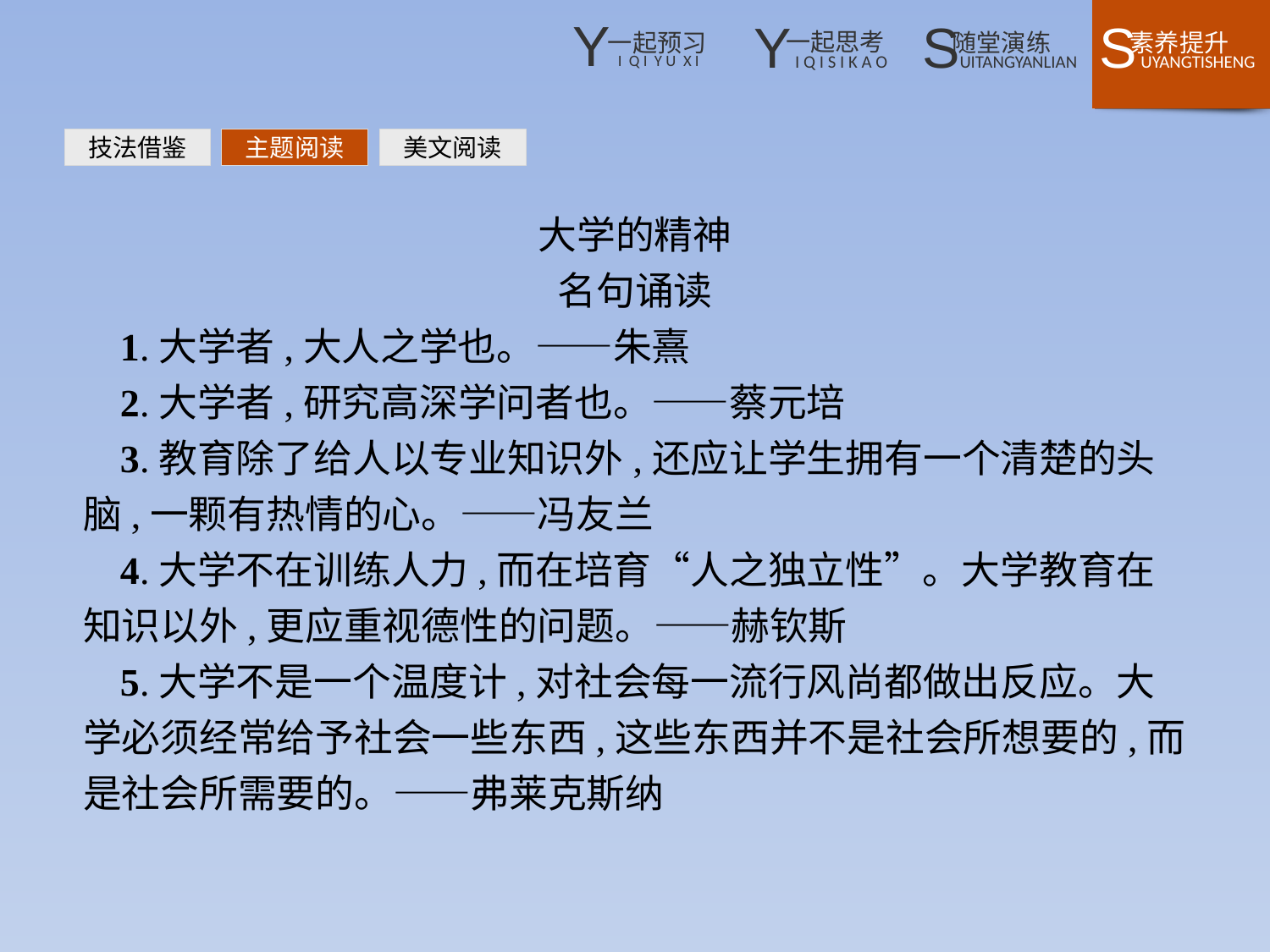

技法借鉴
主题阅读
美文阅读
大学的精神
名句诵读
1.大学者,大人之学也。——朱熹
2.大学者,研究高深学问者也。——蔡元培
3.教育除了给人以专业知识外,还应让学生拥有一个清楚的头脑,一颗有热情的心。——冯友兰
4.大学不在训练人力,而在培育“人之独立性”。大学教育在知识以外,更应重视德性的问题。——赫钦斯
5.大学不是一个温度计,对社会每一流行风尚都做出反应。大学必须经常给予社会一些东西,这些东西并不是社会所想要的,而是社会所需要的。——弗莱克斯纳